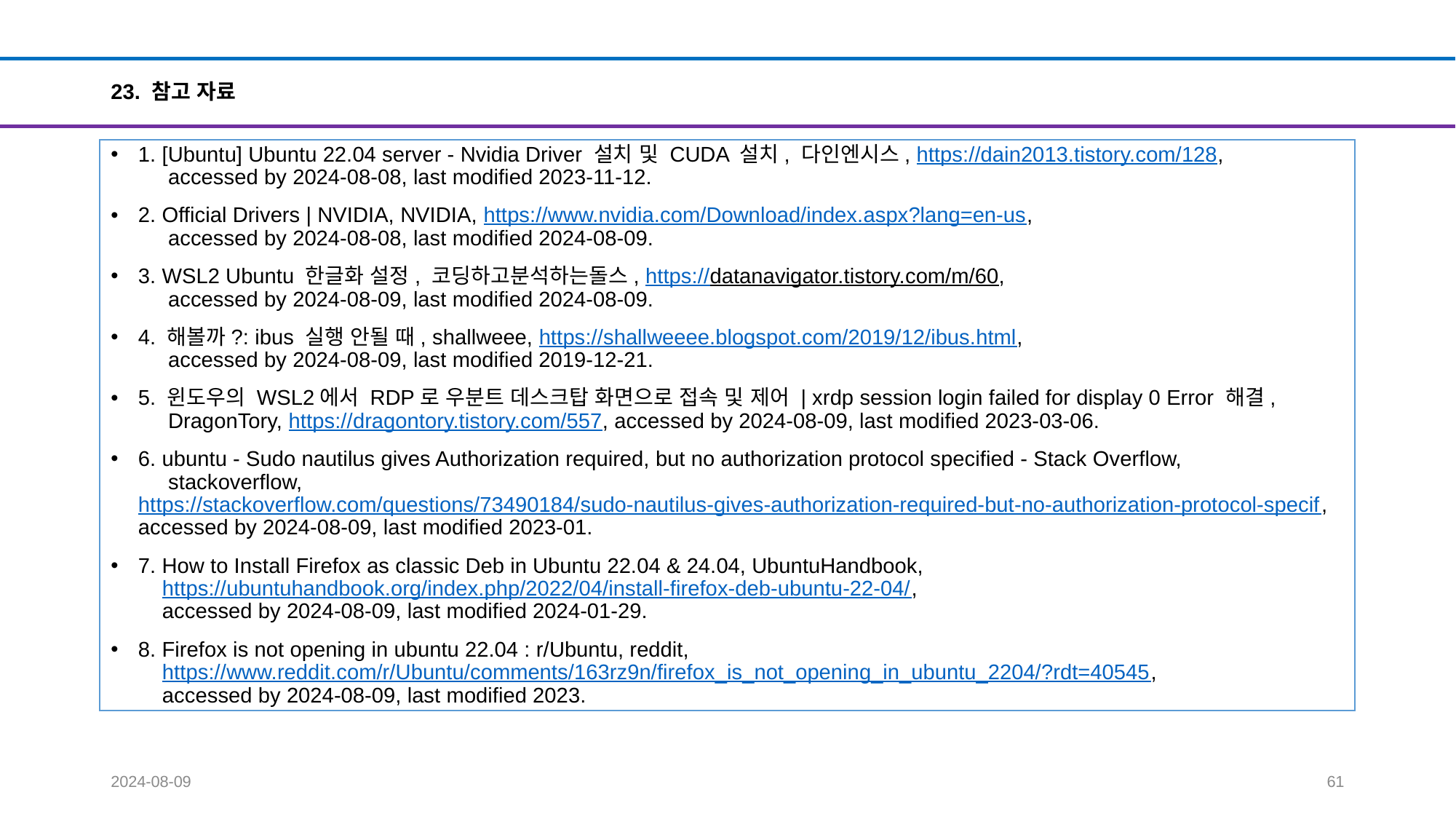

# 23. 참고 자료
1. [Ubuntu] Ubuntu 22.04 server - Nvidia Driver 설치 및 CUDA 설치, 다인엔시스, https://dain2013.tistory.com/128,
     accessed by 2024-08-08, last modified 2023-11-12.
2. Official Drivers | NVIDIA, NVIDIA, https://www.nvidia.com/Download/index.aspx?lang=en-us,
     accessed by 2024-08-08, last modified 2024-08-09.
3. WSL2 Ubuntu 한글화 설정, 코딩하고분석하는돌스, https://datanavigator.tistory.com/m/60,
     accessed by 2024-08-09, last modified 2024-08-09.
4. 해볼까?: ibus 실행 안될 때, shallweee, https://shallweeee.blogspot.com/2019/12/ibus.html,
     accessed by 2024-08-09, last modified 2019-12-21.
5. 윈도우의 WSL2에서 RDP로 우분트 데스크탑 화면으로 접속 및 제어 | xrdp session login failed for display 0 Error 해결,
     DragonTory, https://dragontory.tistory.com/557, accessed by 2024-08-09, last modified 2023-03-06.
6. ubuntu - Sudo nautilus gives Authorization required, but no authorization protocol specified - Stack Overflow,
     stackoverflow, https://stackoverflow.com/questions/73490184/sudo-nautilus-gives-authorization-required-but-no-authorization-protocol-specif, accessed by 2024-08-09, last modified 2023-01.
7. How to Install Firefox as classic Deb in Ubuntu 22.04 & 24.04, UbuntuHandbook,
    https://ubuntuhandbook.org/index.php/2022/04/install-firefox-deb-ubuntu-22-04/,
    accessed by 2024-08-09, last modified 2024-01-29.
8. Firefox is not opening in ubuntu 22.04 : r/Ubuntu, reddit,
    https://www.reddit.com/r/Ubuntu/comments/163rz9n/firefox_is_not_opening_in_ubuntu_2204/?rdt=40545,
    accessed by 2024-08-09, last modified 2023.
2024-08-09
61